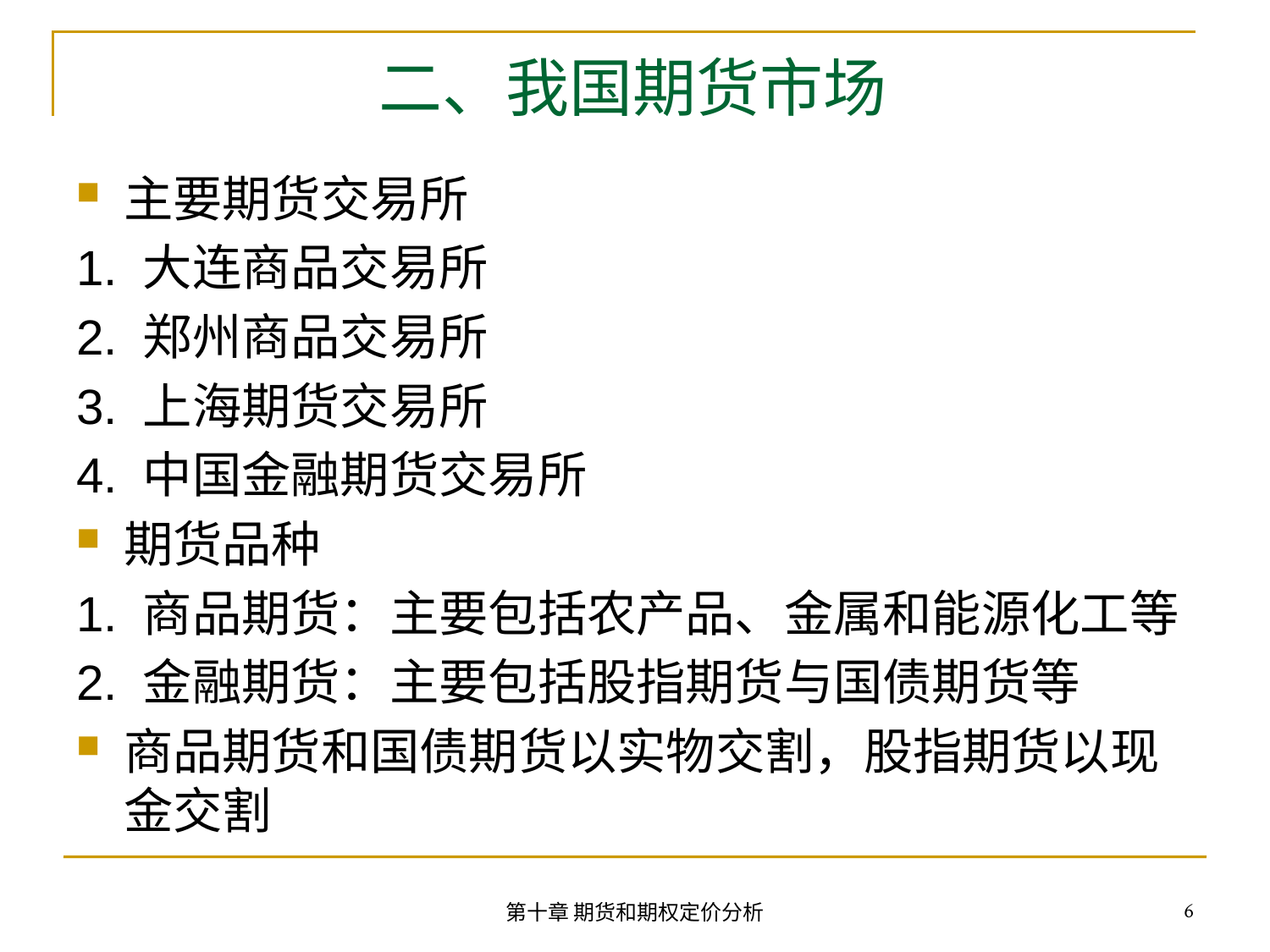

# 二、我国期货市场

主要期货交易所
1. 大连商品交易所
2. 郑州商品交易所
3. 上海期货交易所
4. 中国金融期货交易所
期货品种
1. 商品期货：主要包括农产品、金属和能源化工等
2. 金融期货：主要包括股指期货与国债期货等
商品期货和国债期货以实物交割，股指期货以现金交割
6
第十章 期货和期权定价分析